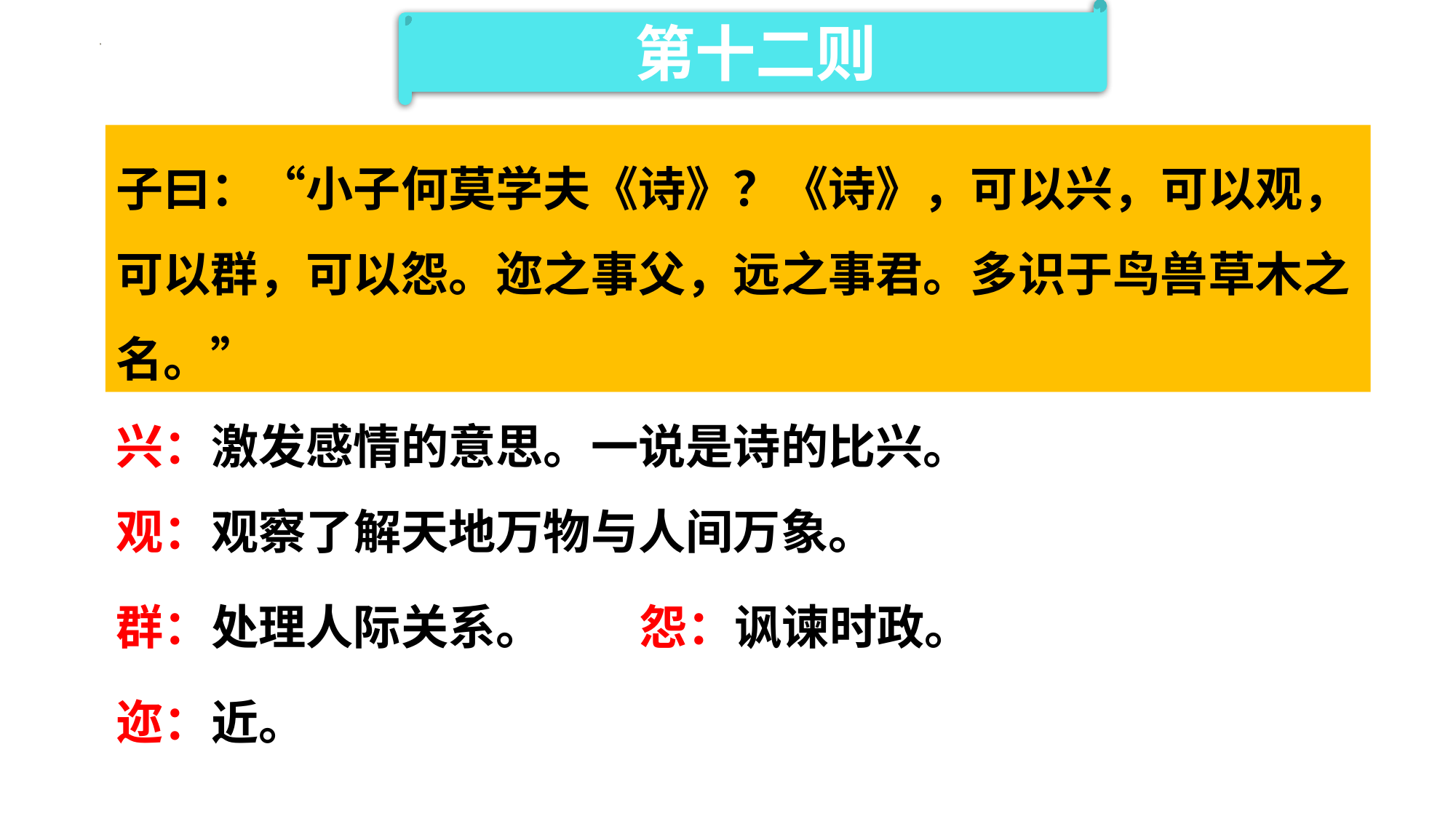

第十二则
子曰：“小子何莫学夫《诗》？《诗》，可以兴，可以观，可以群，可以怨。迩之事父，远之事君。多识于鸟兽草木之名。”
兴：激发感情的意思。一说是诗的比兴。
观：观察了解天地万物与人间万象。
群：处理人际关系。
怨：讽谏时政。
迩：近。